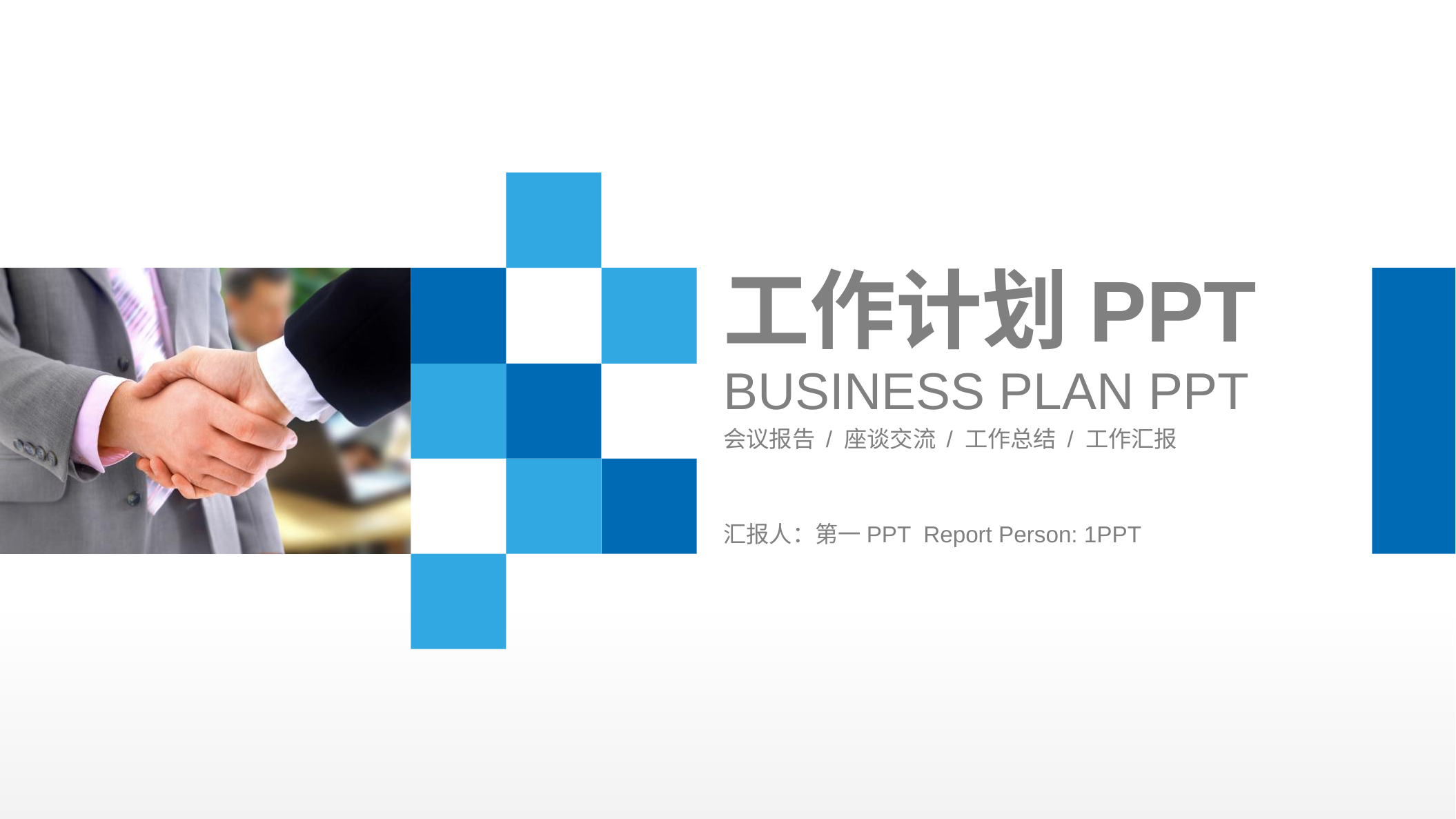

工作计划PPT

BUSINESS PLAN PPT
会议报告 / 座谈交流 / 工作总结 / 工作汇报

汇报人：第一PPT  Report Person: 1PPT